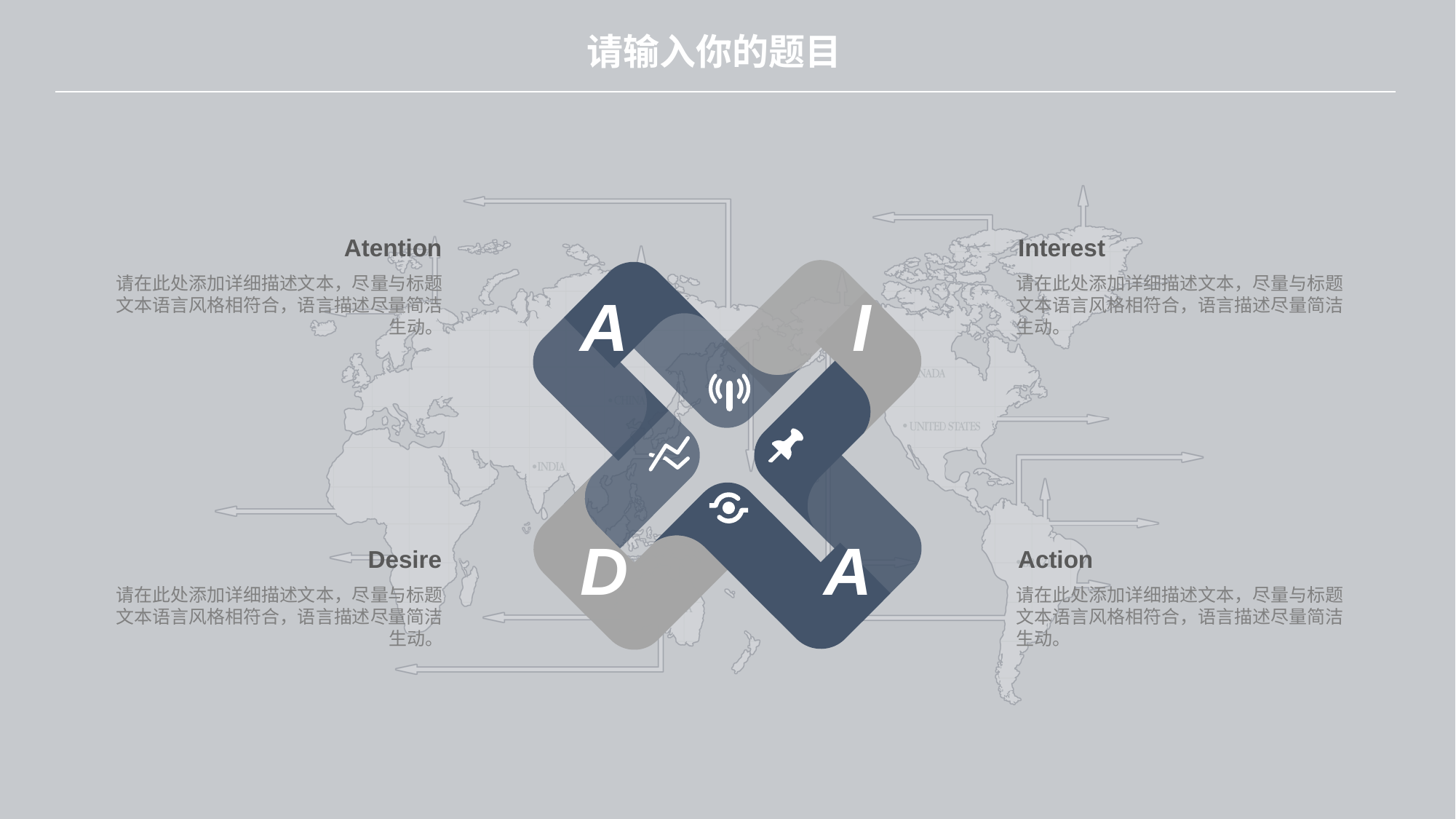

Atention
请在此处添加详细描述文本，尽量与标题文本语言风格相符合，语言描述尽量简洁生动。
Interest
请在此处添加详细描述文本，尽量与标题文本语言风格相符合，语言描述尽量简洁生动。

A
I
D
A
Desire
请在此处添加详细描述文本，尽量与标题文本语言风格相符合，语言描述尽量简洁生动。
Action
请在此处添加详细描述文本，尽量与标题文本语言风格相符合，语言描述尽量简洁生动。